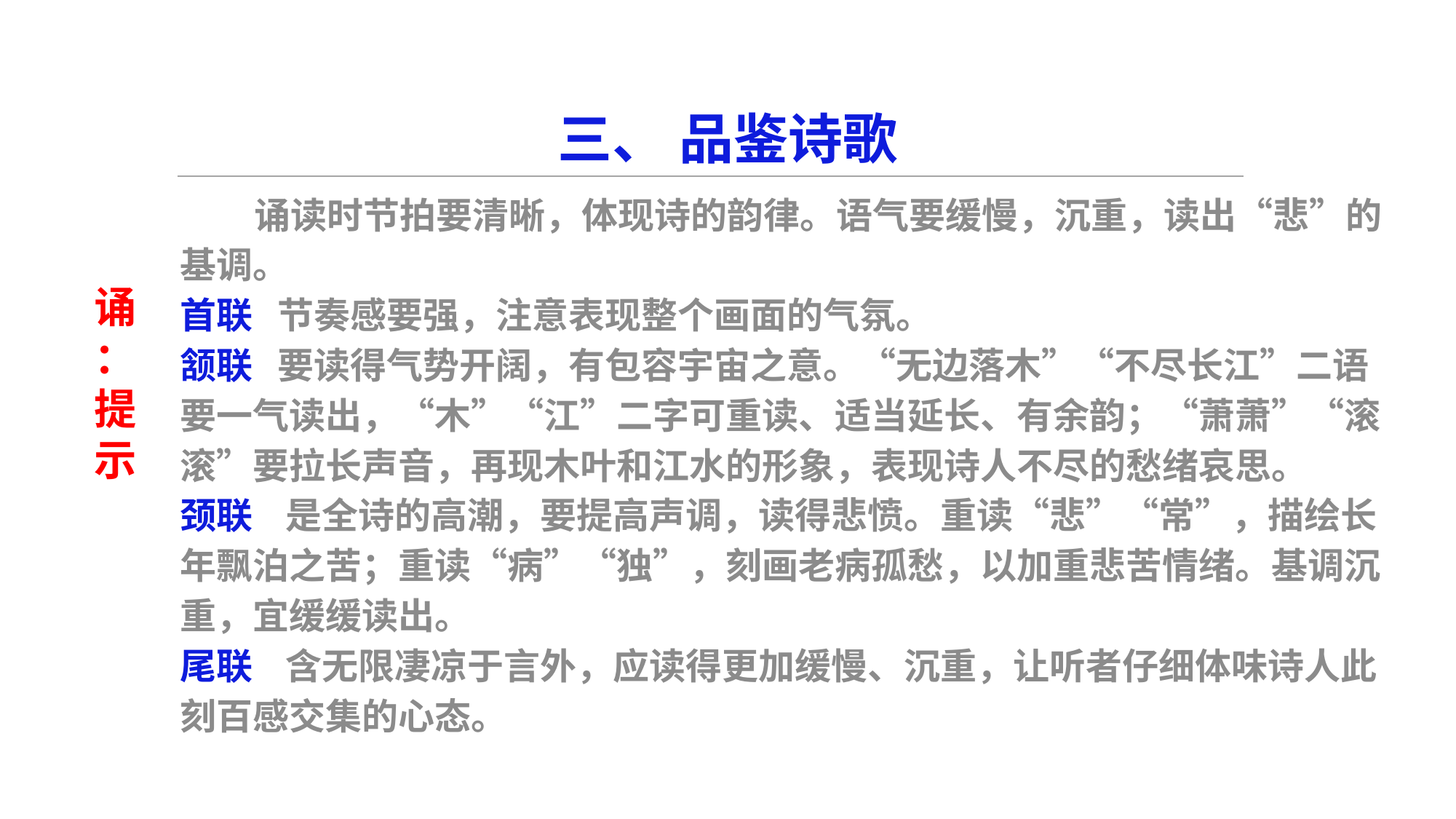

三、 品鉴诗歌
# 诵读时节拍要清晰，体现诗的韵律。语气要缓慢，沉重，读出“悲”的
基调。
首联   节奏感要强，注意表现整个画面的气氛。
颔联   要读得气势开阔，有包容宇宙之意。“无边落木”“不尽长江”二语
要一气读出，“木”“江”二字可重读、适当延长、有余韵；“萧萧”“滚
滚”要拉长声音，再现木叶和江水的形象，表现诗人不尽的愁绪哀思。
颈联    是全诗的高潮，要提高声调，读得悲愤。重读“悲”“常”，描绘长
年飘泊之苦；重读“病”“独”，刻画老病孤愁，以加重悲苦情绪。基调沉
重，宜缓缓读出。
尾联    含无限凄凉于言外，应读得更加缓慢、沉重，让听者仔细体味诗人此
刻百感交集的心态。
诵
：
提示